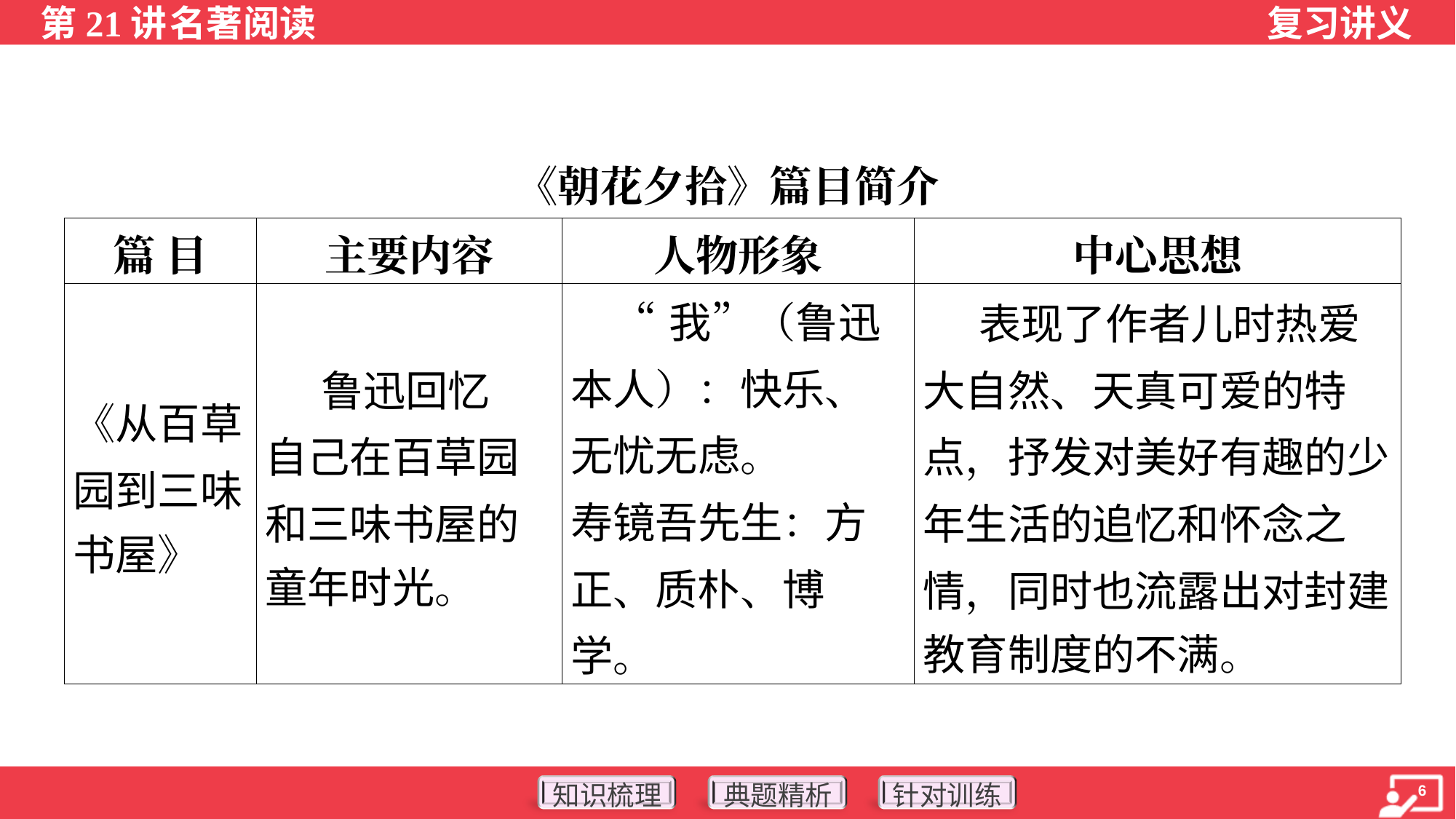

《朝花夕拾》篇目简介
| 篇 目 | 主要内容 | 人物形象 | 中心思想 |
| --- | --- | --- | --- |
| 《从百草 园到三味 书屋》 | 鲁迅回忆 自己在百草园 和三味书屋的 童年时光。 | “我”（鲁迅本人）：快乐、无忧无虑。 寿镜吾先生：方正、质朴、博学。 | 表现了作者儿时热爱 大自然、天真可爱的特 点，抒发对美好有趣的少 年生活的追忆和怀念之 情，同时也流露出对封建 教育制度的不满。 |